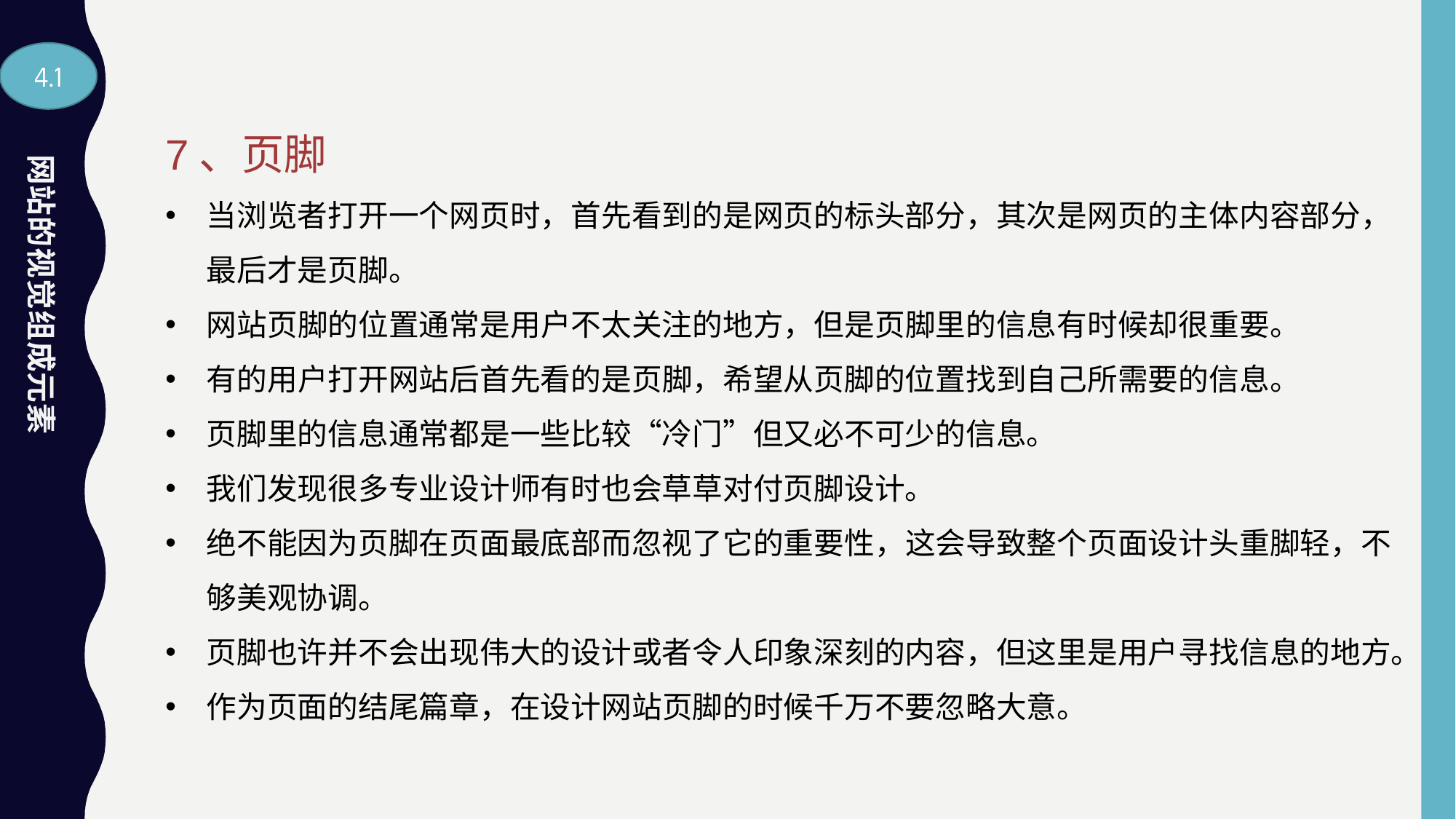

4.1
7、页脚
当浏览者打开一个网页时，首先看到的是网页的标头部分，其次是网页的主体内容部分，最后才是页脚。
网站页脚的位置通常是用户不太关注的地方，但是页脚里的信息有时候却很重要。
有的用户打开网站后首先看的是页脚，希望从页脚的位置找到自己所需要的信息。
页脚里的信息通常都是一些比较“冷门”但又必不可少的信息。
我们发现很多专业设计师有时也会草草对付页脚设计。
绝不能因为页脚在页面最底部而忽视了它的重要性，这会导致整个页面设计头重脚轻，不够美观协调。
页脚也许并不会出现伟大的设计或者令人印象深刻的内容，但这里是用户寻找信息的地方。
作为页面的结尾篇章，在设计网站页脚的时候千万不要忽略大意。
网站的视觉组成元素